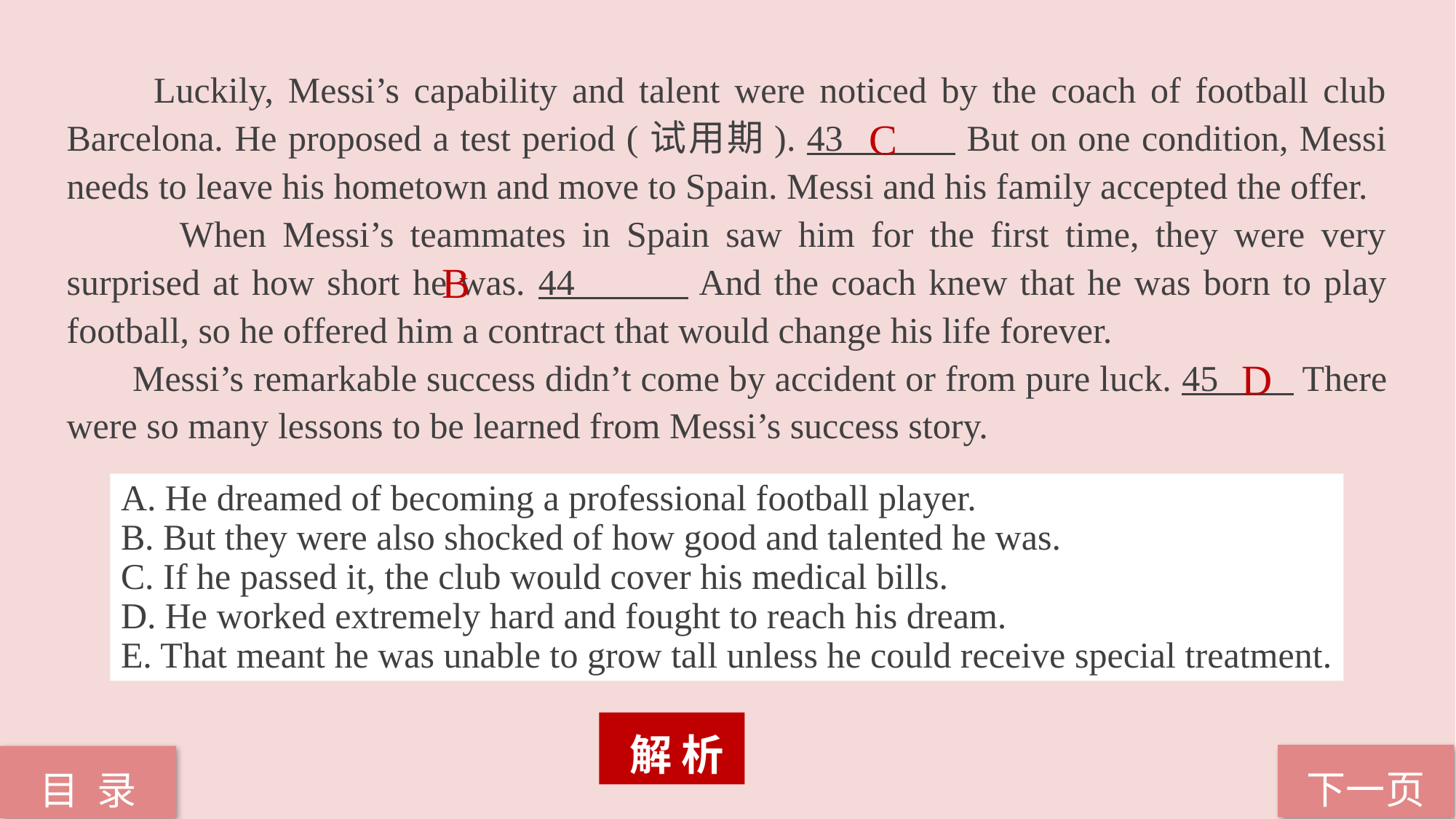

Luckily, Messi’s capability and talent were noticed by the coach of football club Barcelona. He proposed a test period (试用期). 43           But on one condition, Messi needs to leave his hometown and move to Spain. Messi and his family accepted the offer.
       When Messi’s teammates in Spain saw him for the first time, they were very surprised at how short he was. 44          And the coach knew that he was born to play football, so he offered him a contract that would change his life forever.
       Messi’s remarkable success didn’t come by accident or from pure luck. 45         There were so many lessons to be learned from Messi’s success story.
C
B
D
A. He dreamed of becoming a professional football player.
B. But they were also shocked of how good and talented he was.
C. If he passed it, the club would cover his medical bills.
D. He worked extremely hard and fought to reach his dream.
E. That meant he was unable to grow tall unless he could receive special treatment.
 解 析